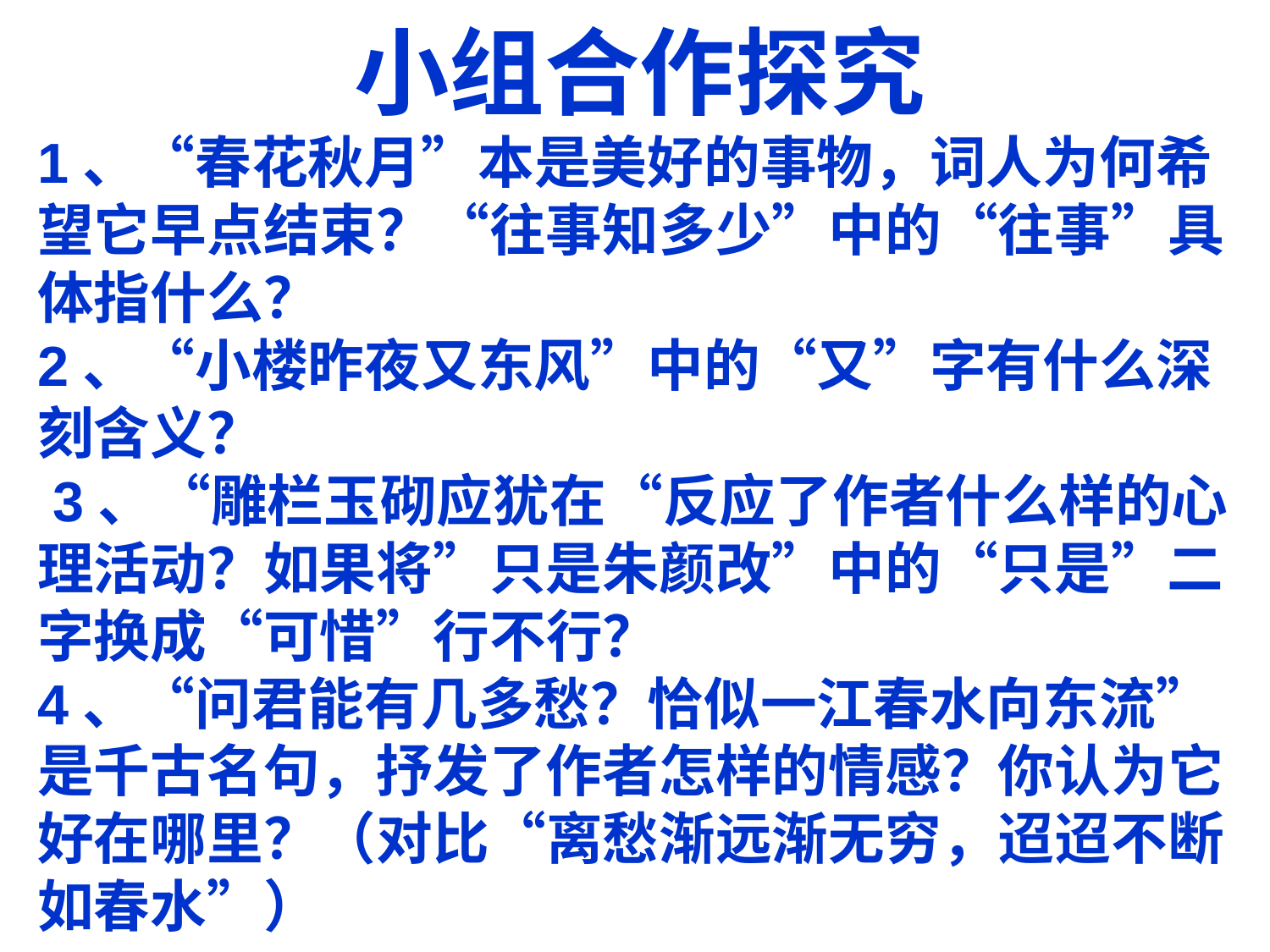

小组合作探究
1、“春花秋月”本是美好的事物，词人为何希望它早点结束？“往事知多少”中的“往事”具体指什么？
2、“小楼昨夜又东风”中的“又”字有什么深刻含义？
 3、“雕栏玉砌应犹在“反应了作者什么样的心理活动？如果将”只是朱颜改”中的“只是”二字换成“可惜”行不行？
4、“问君能有几多愁？恰似一江春水向东流”是千古名句，抒发了作者怎样的情感？你认为它好在哪里？（对比“离愁渐远渐无穷，迢迢不断如春水”）